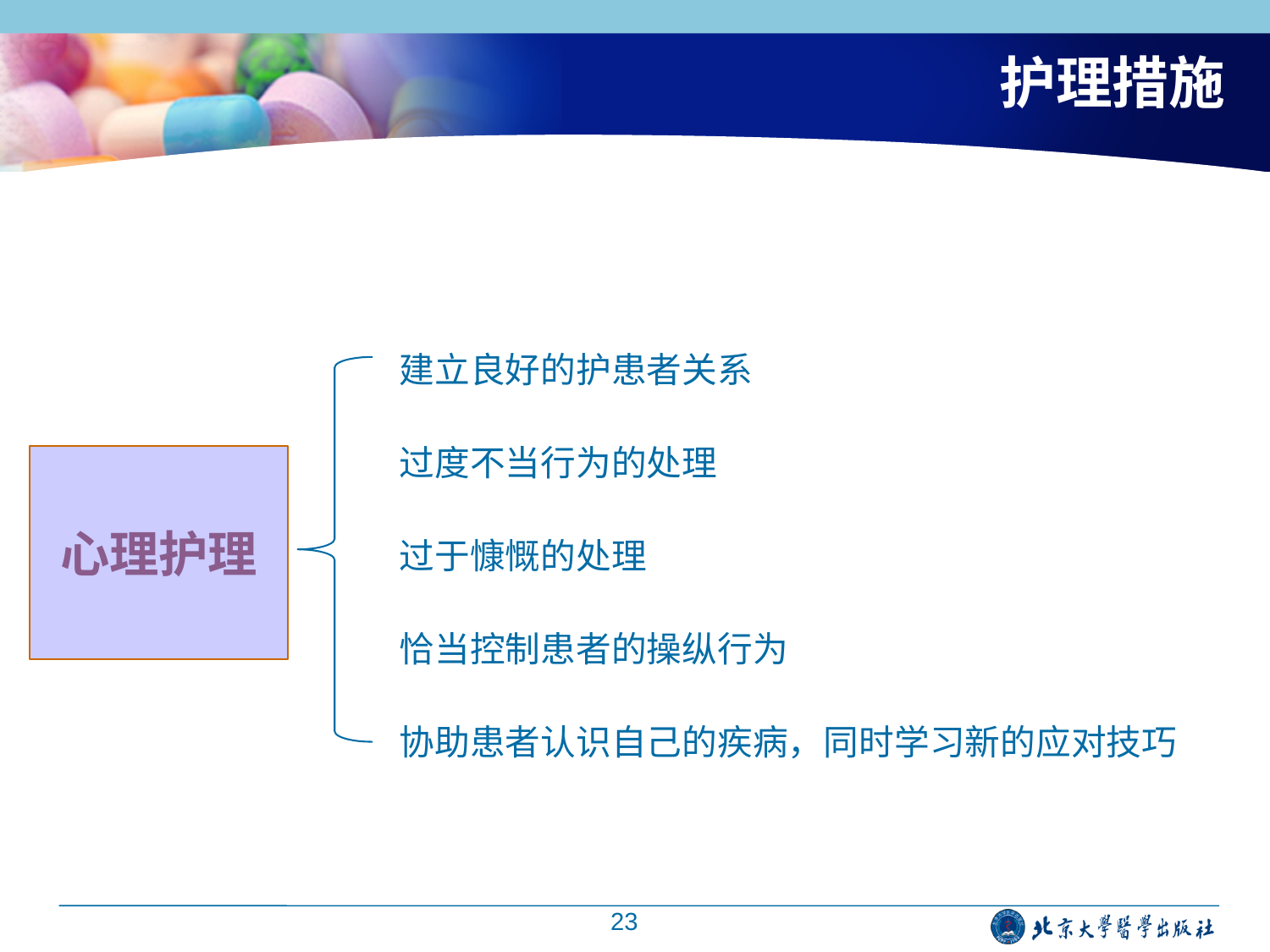

# 护理措施
建立良好的护患者关系

过度不当行为的处理

过于慷慨的处理

恰当控制患者的操纵行为

协助患者认识自己的疾病，同时学习新的应对技巧

心理护理
23